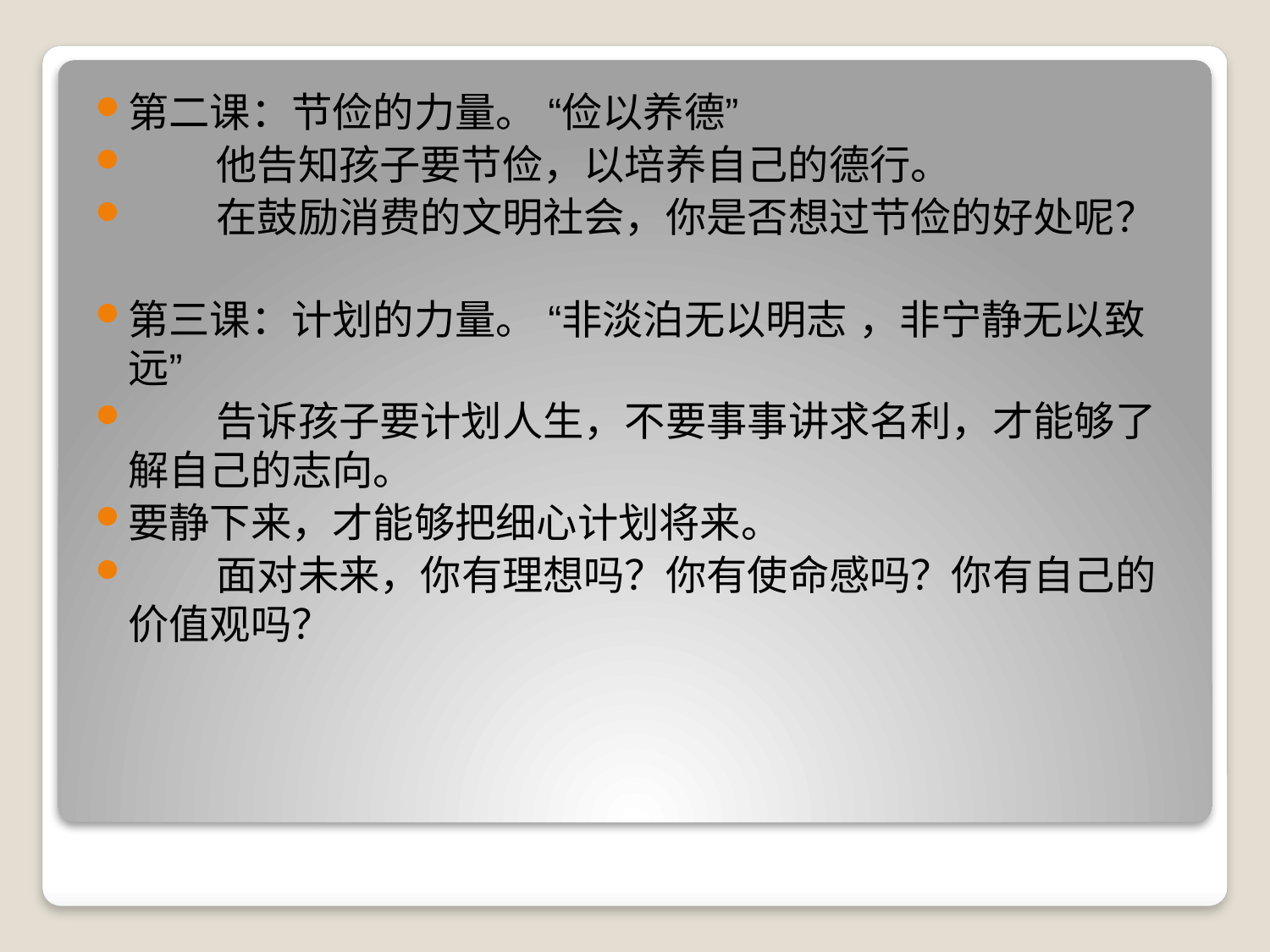

第二课：节俭的力量。 “俭以养德”
       他告知孩子要节俭，以培养自己的德行。
       在鼓励消费的文明社会，你是否想过节俭的好处呢？
第三课：计划的力量。 “非淡泊无以明志 ，非宁静无以致远”
       告诉孩子要计划人生，不要事事讲求名利，才能够了解自己的志向。
要静下来，才能够把细心计划将来。
       面对未来，你有理想吗？你有使命感吗？你有自己的价值观吗？
#